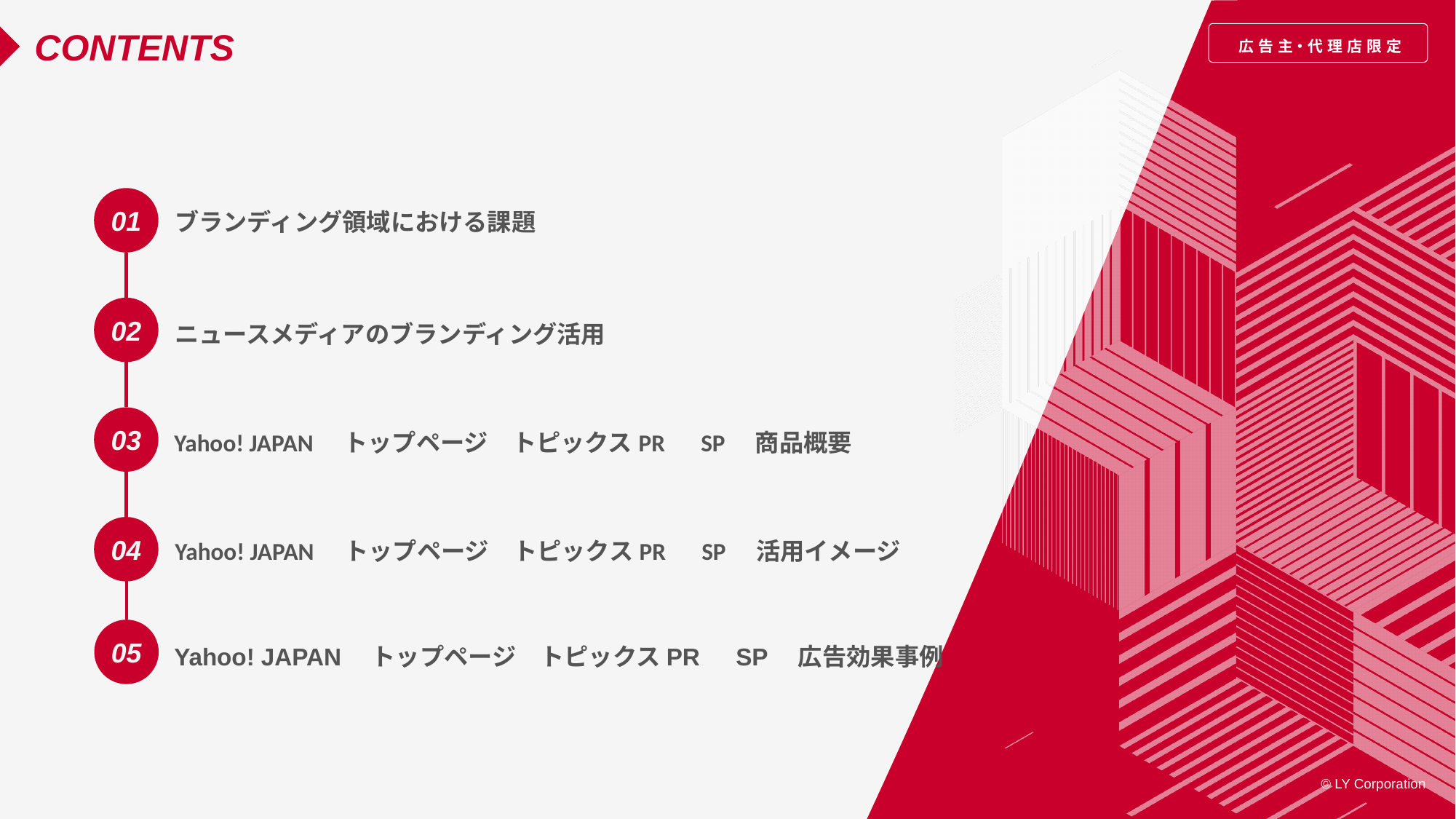

ブランディング領域における課題

ニュースメディアのブランディング活用
Yahoo! JAPAN　トップページ　トピックスPR　SP　商品概要
Yahoo! JAPAN　トップページ　トピックスPR　SP　活用イメージ
Yahoo! JAPAN　トップページ　トピックスPR　SP　広告効果事例